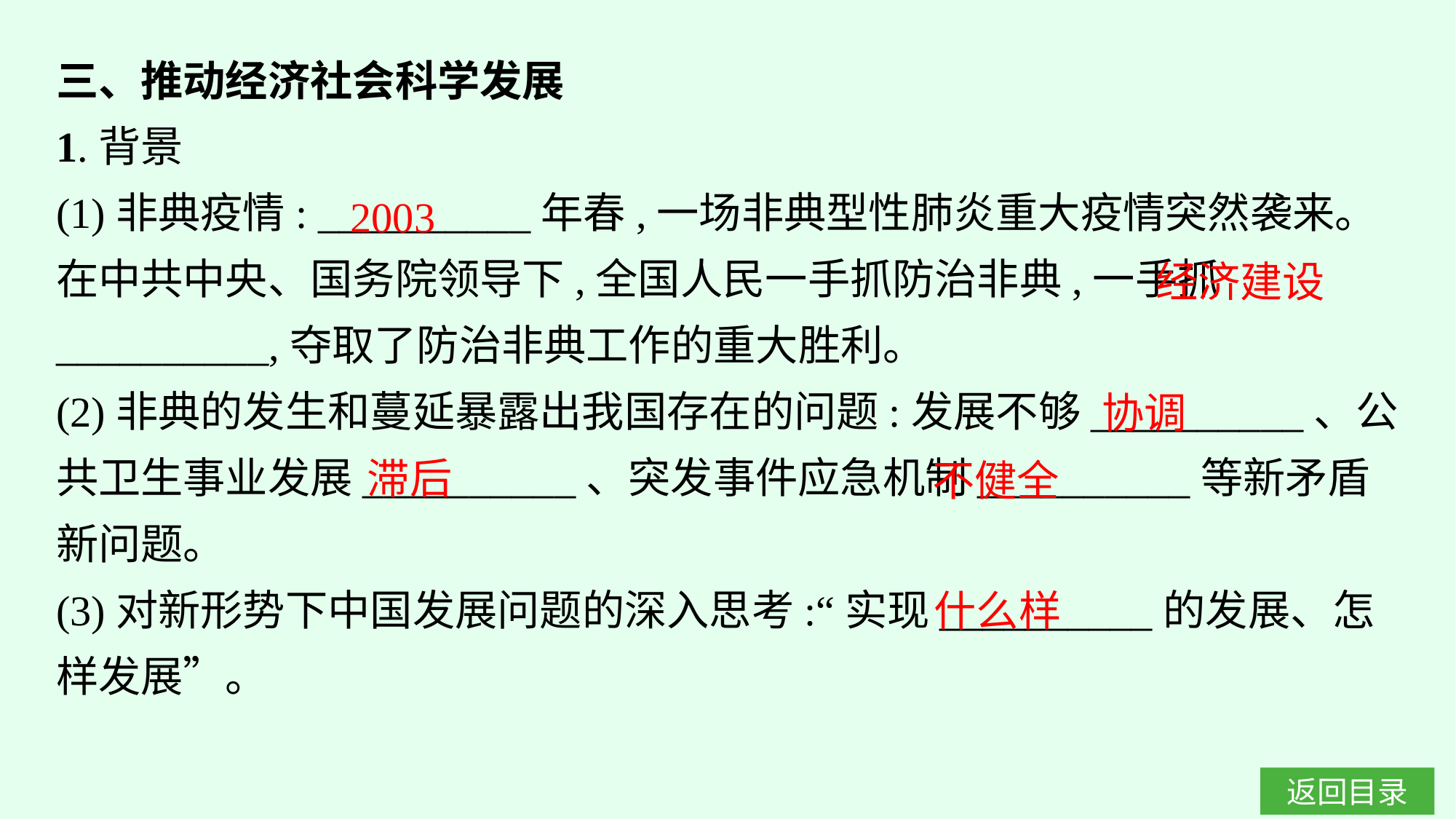

三、推动经济社会科学发展
1.背景
(1)非典疫情: __________年春,一场非典型性肺炎重大疫情突然袭来。在中共中央、国务院领导下,全国人民一手抓防治非典,一手抓__________,夺取了防治非典工作的重大胜利。
(2)非典的发生和蔓延暴露出我国存在的问题:发展不够__________、公共卫生事业发展__________、突发事件应急机制__________等新矛盾新问题。
(3)对新形势下中国发展问题的深入思考:“实现__________的发展、怎样发展”。
2003
经济建设
协调
滞后
不健全
什么样